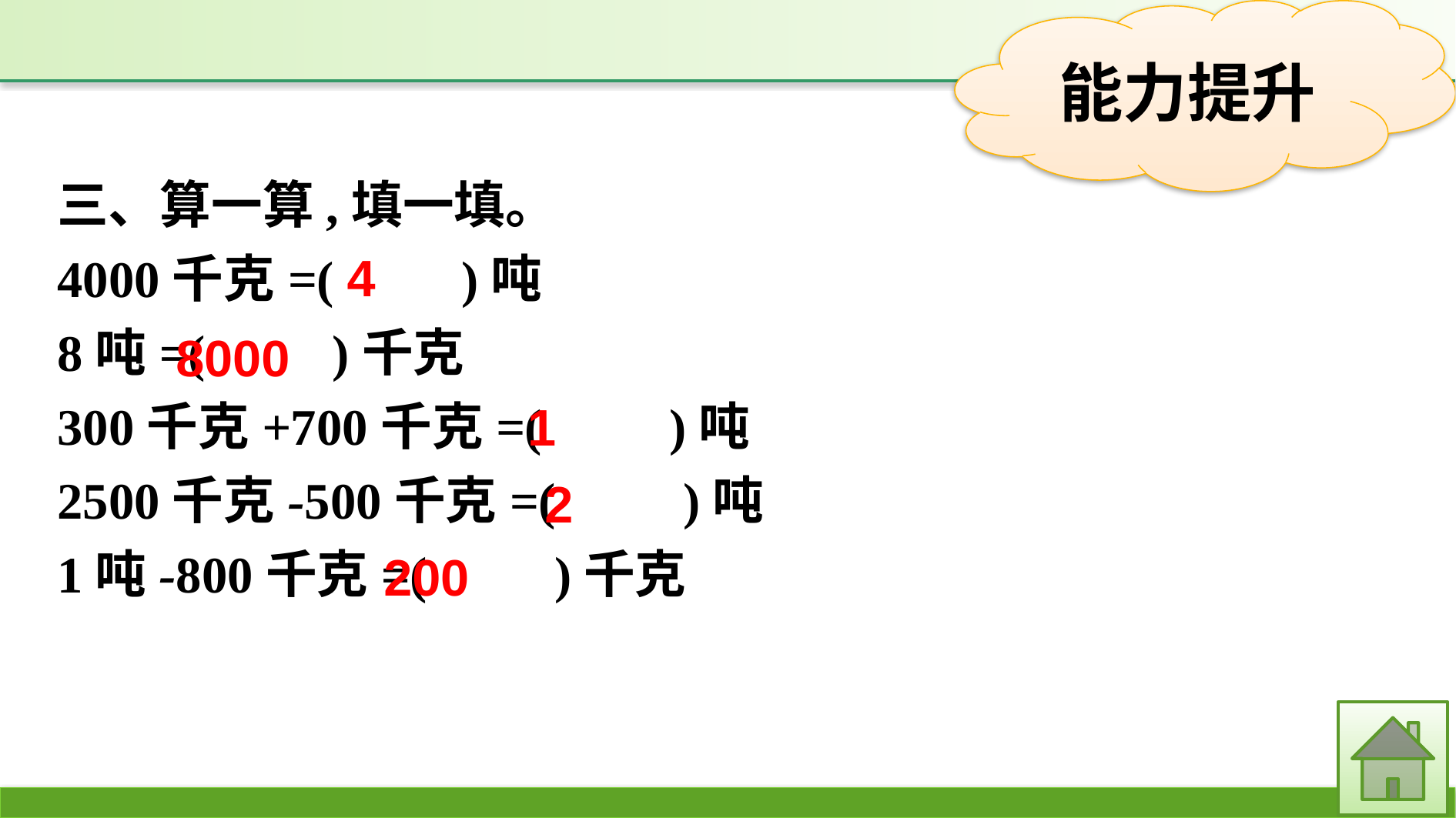

三、算一算,填一填。
4000千克=(　　)吨
8吨=(　　)千克
300千克+700千克=(　　)吨
2500千克-500千克=(　　)吨
1吨-800千克=(　　)千克
4
8000
1
2
200